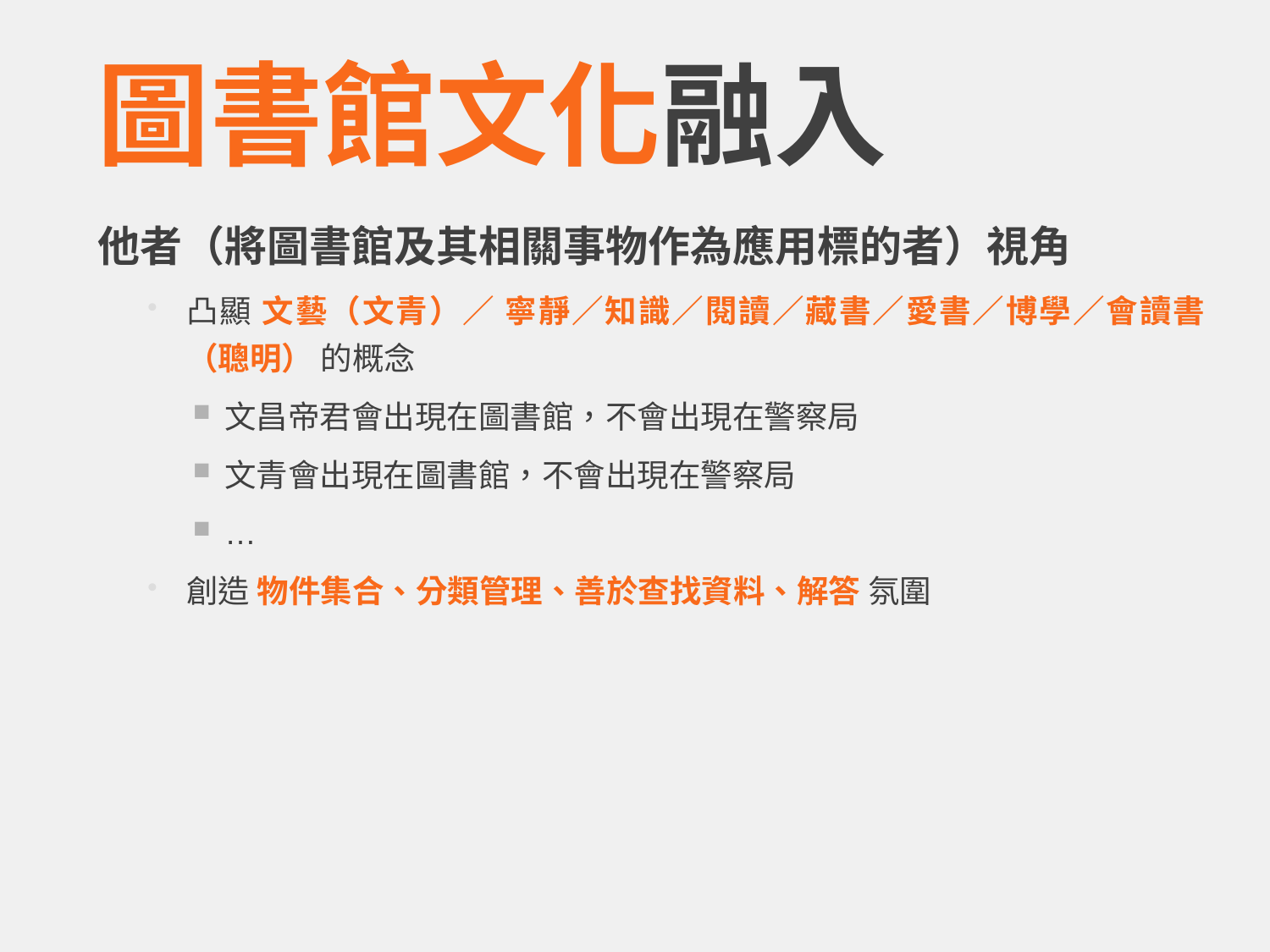

# 圖書館文化融入
他者（將圖書館及其相關事物作為應用標的者）視角
凸顯 文藝（文青）／ 寧靜／知識／閱讀／藏書／愛書／博學／會讀書（聰明） 的概念
文昌帝君會出現在圖書館，不會出現在警察局
文青會出現在圖書館，不會出現在警察局
…
創造 物件集合、分類管理、善於查找資料、解答 氛圍